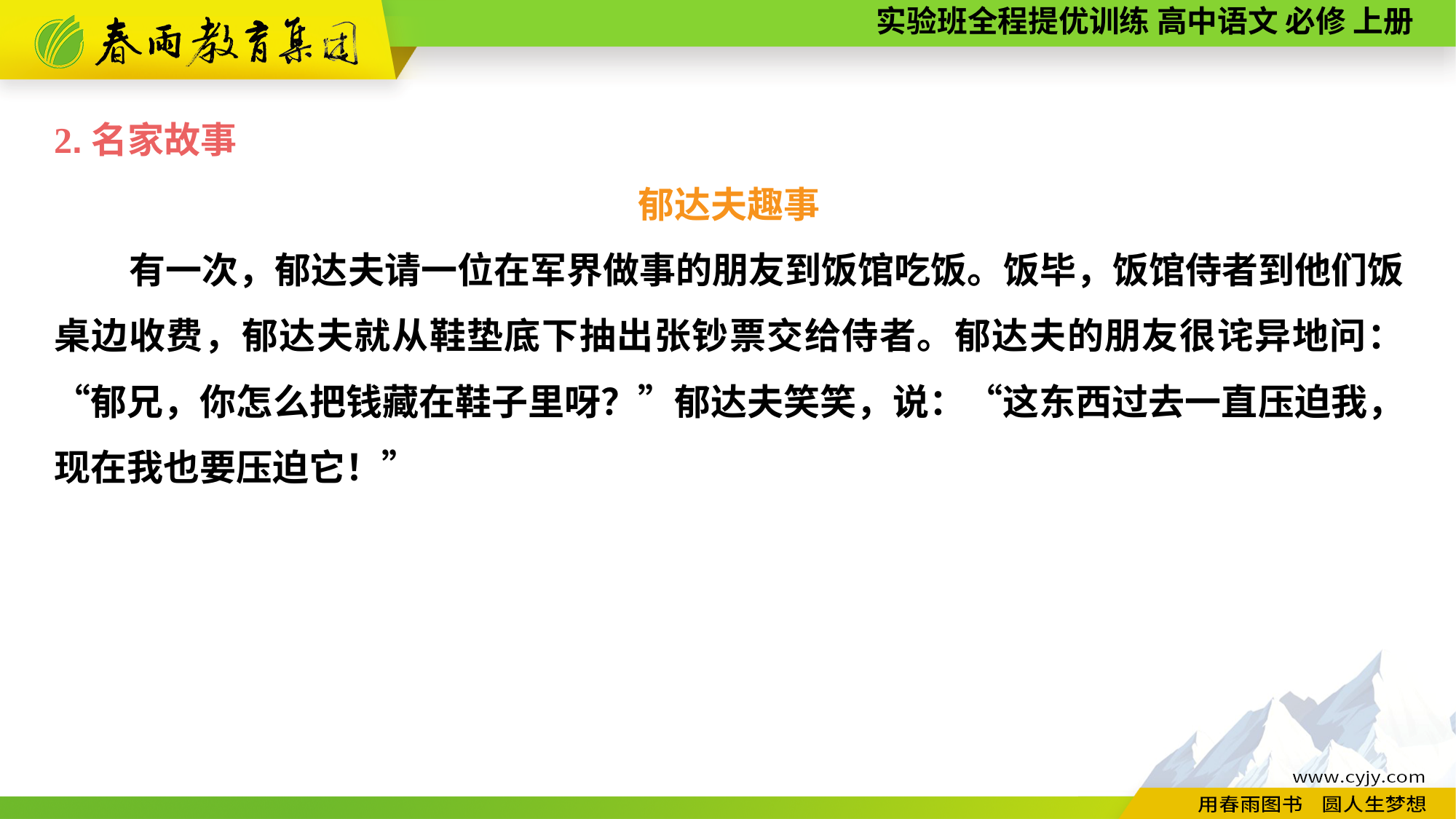

2.名家故事
郁达夫趣事
有一次，郁达夫请一位在军界做事的朋友到饭馆吃饭。饭毕，饭馆侍者到他们饭桌边收费，郁达夫就从鞋垫底下抽出张钞票交给侍者。郁达夫的朋友很诧异地问：“郁兄，你怎么把钱藏在鞋子里呀？”郁达夫笑笑，说：“这东西过去一直压迫我，现在我也要压迫它！”